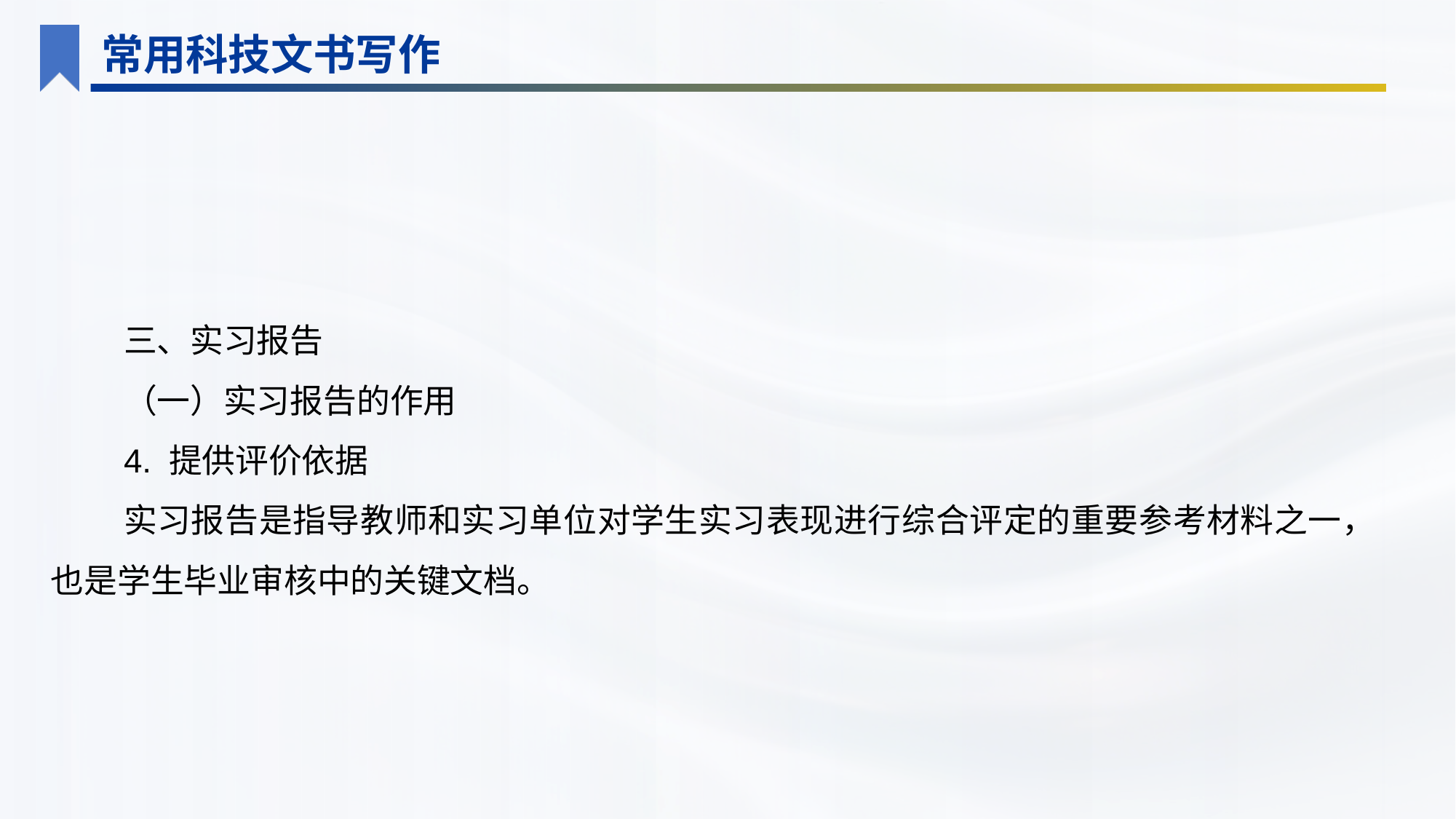

常用科技文书写作
三、实习报告
（一）实习报告的作用
4. 提供评价依据
实习报告是指导教师和实习单位对学生实习表现进行综合评定的重要参考材料之一，也是学生毕业审核中的关键文档。